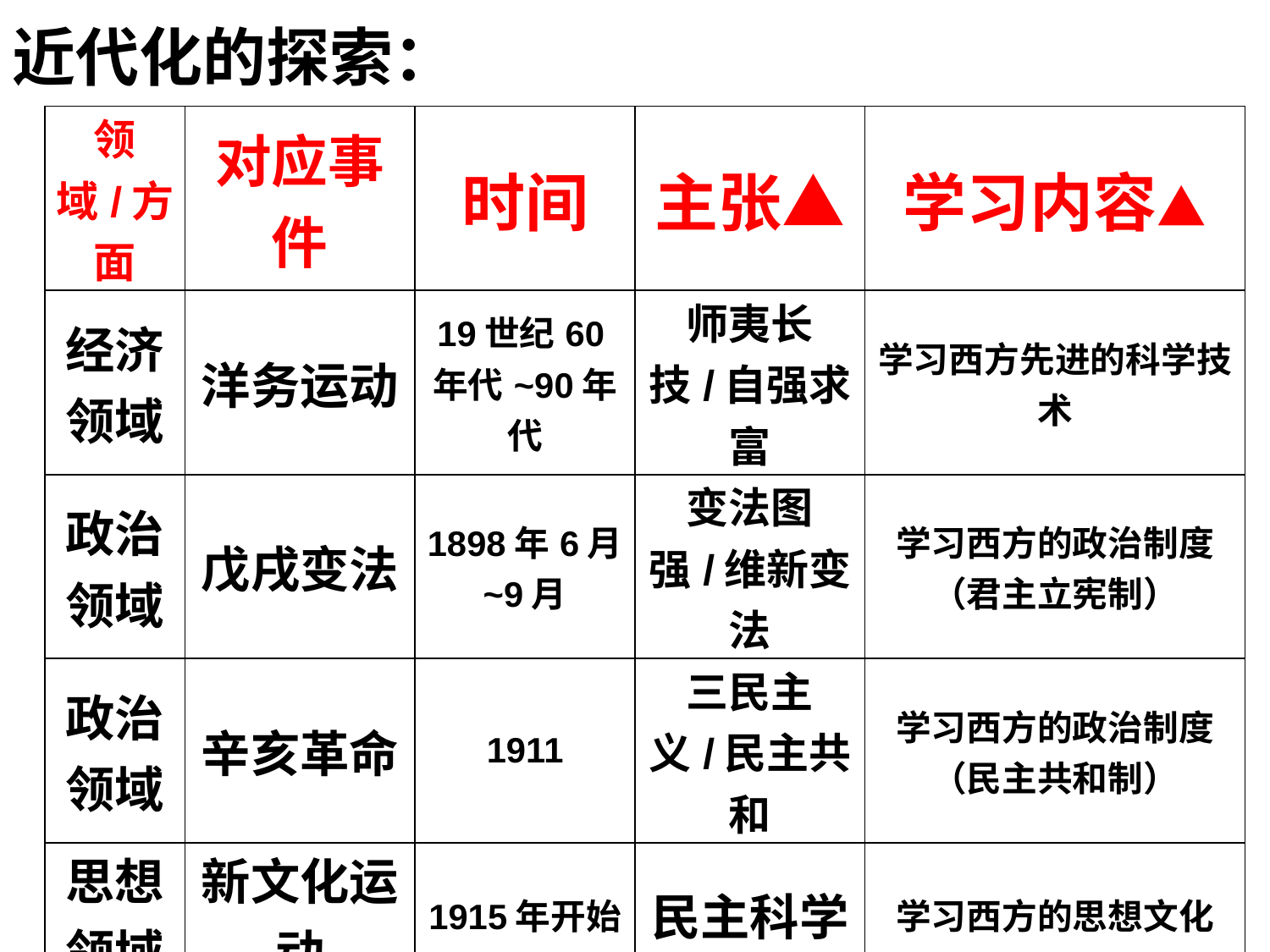

近代化的探索：
| 领域/方面 | 对应事件 | 时间 | 主张▲ | 学习内容▲ |
| --- | --- | --- | --- | --- |
| 经济领域 | 洋务运动 | 19世纪60年代~90年代 | 师夷长技/自强求富 | 学习西方先进的科学技术 |
| 政治领域 | 戊戌变法 | 1898年6月 ~9月 | 变法图强/维新变法 | 学习西方的政治制度（君主立宪制） |
| 政治领域 | 辛亥革命 | 1911 | 三民主义/民主共和 | 学习西方的政治制度（民主共和制） |
| 思想领域 | 新文化运动 | 1915年开始 | 民主科学 | 学习西方的思想文化 |